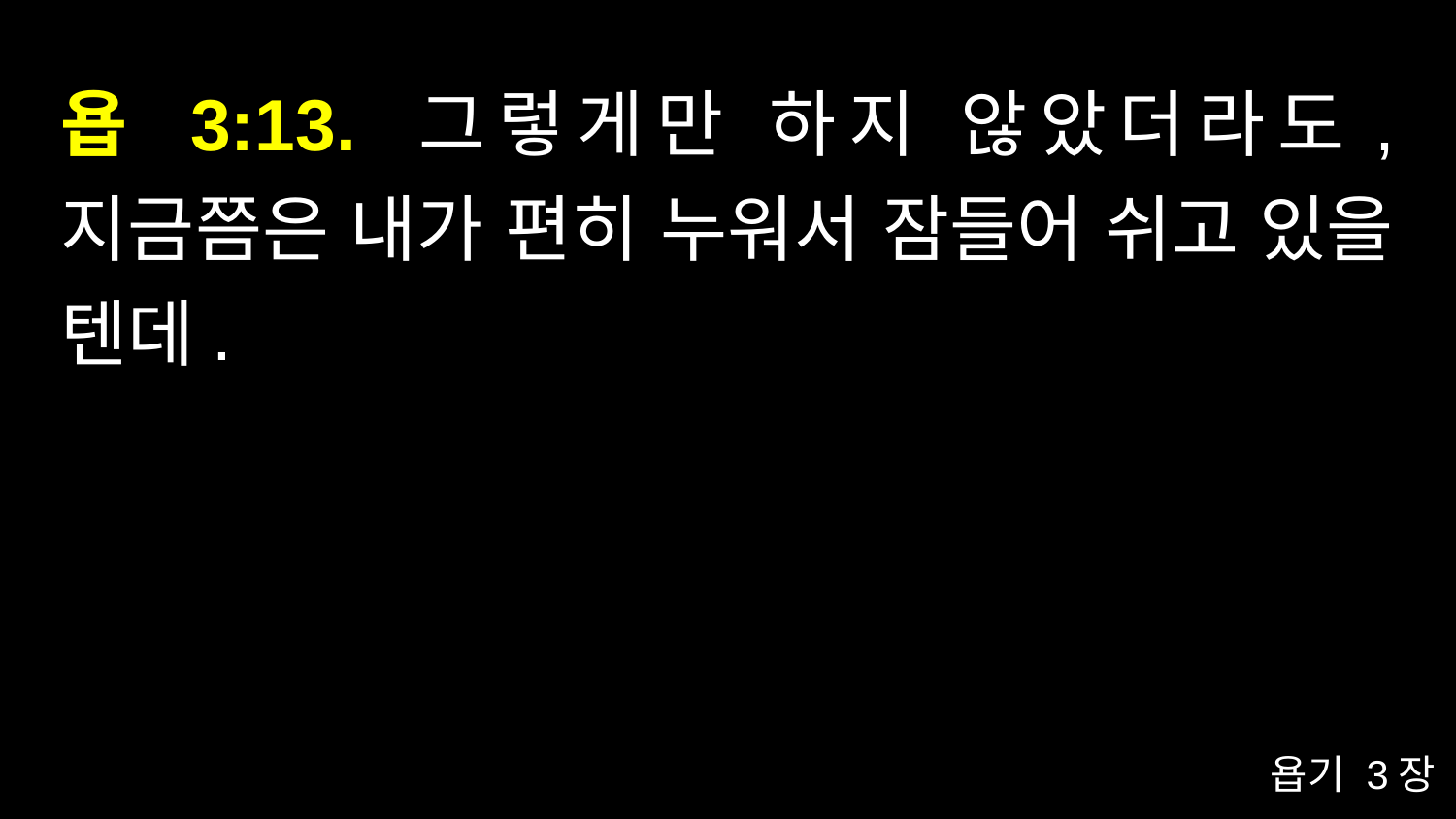

# 욥 3:13. 그렇게만 하지 않았더라도, 지금쯤은 내가 편히 누워서 잠들어 쉬고 있을 텐데.
욥기 3장